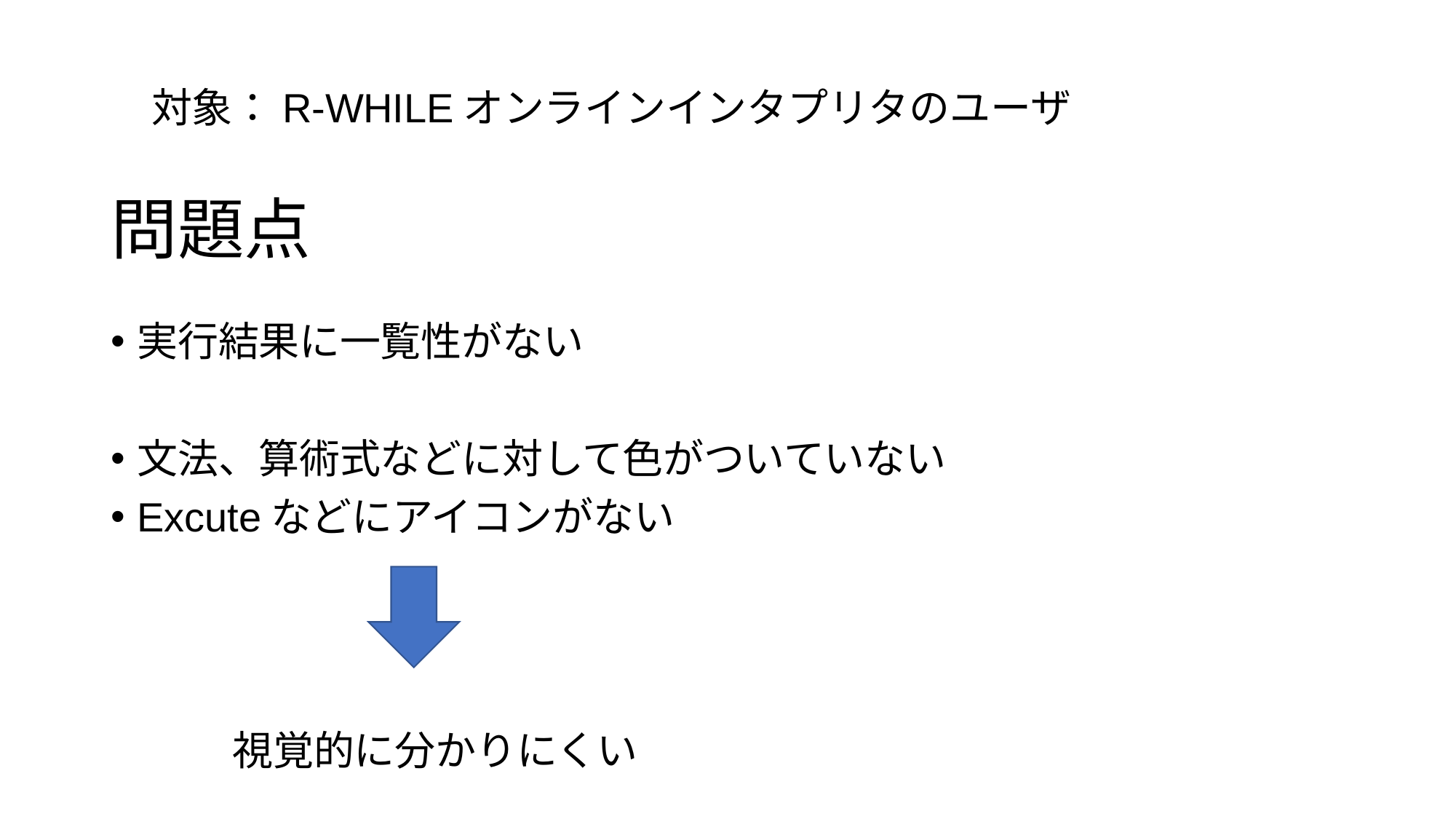

対象：R-WHILEオンラインインタプリタのユーザ

実行結果に一覧性がない

文法、算術式などに対して色がついていない
Excuteなどにアイコンがない

　　　視覚的に分かりにくい
# 問題点